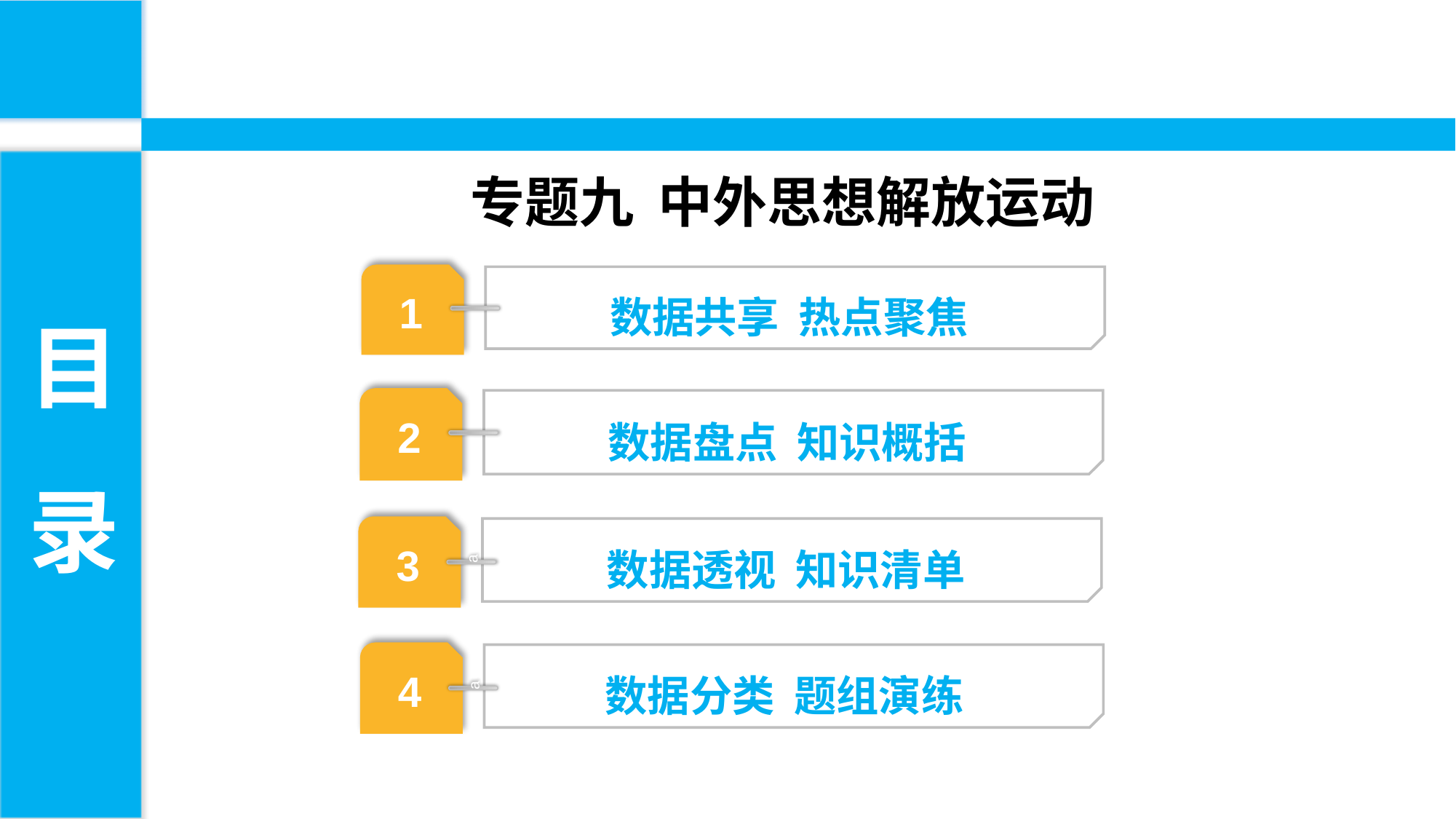

专题九  中外思想解放运动

目
录
数据共享  热点聚焦
1

数据盘点  知识概括
2

数据透视  知识清单
3

a
数据分类  题组演练
4

a